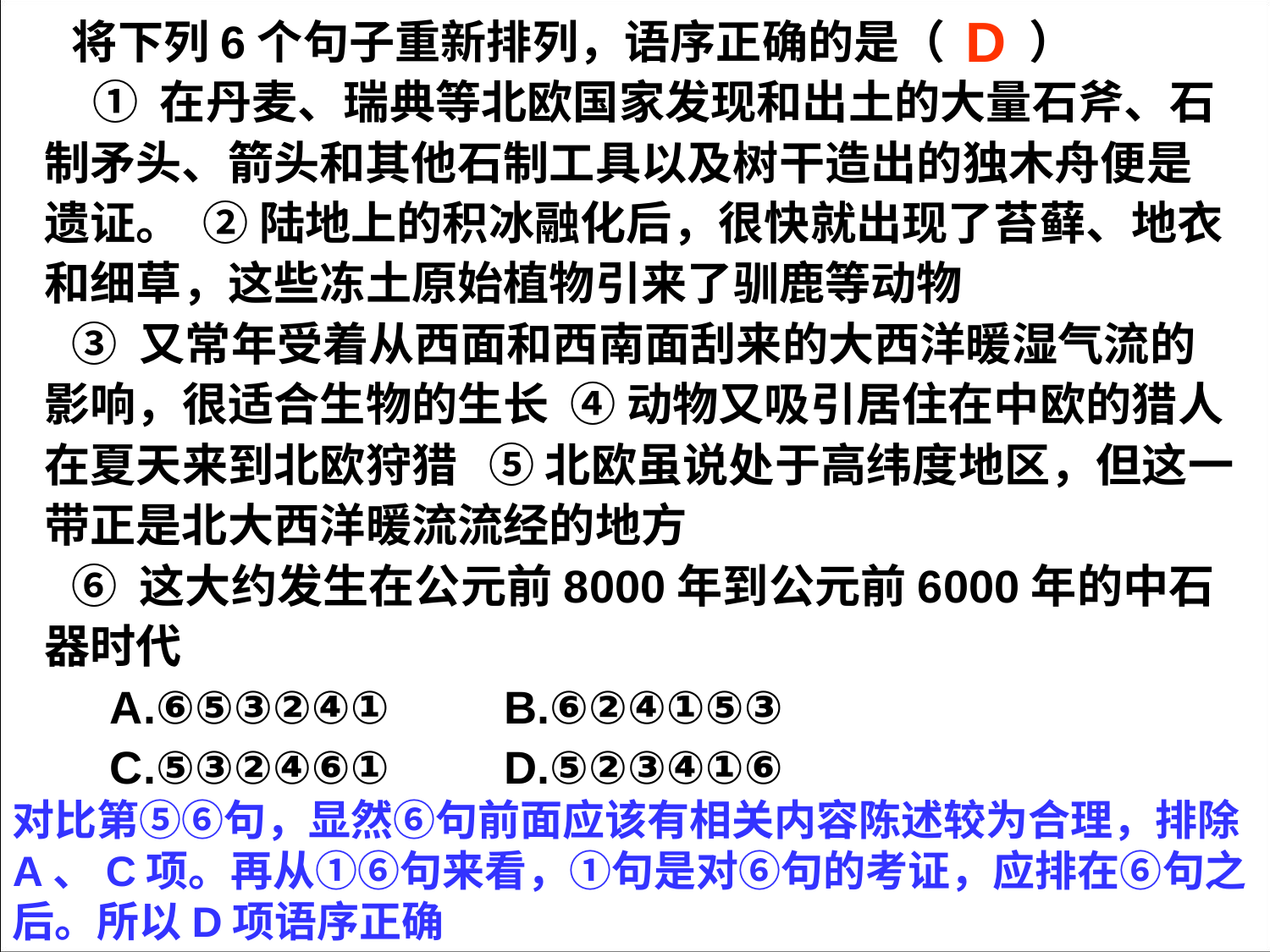

将下列6个句子重新排列，语序正确的是（        ）
  ① 在丹麦、瑞典等北欧国家发现和出土的大量石斧、石制矛头、箭头和其他石制工具以及树干造出的独木舟便是遗证。  ② 陆地上的积冰融化后，很快就出现了苔藓、地衣和细草，这些冻土原始植物引来了驯鹿等动物
③ 又常年受着从西面和西南面刮来的大西洋暖湿气流的影响，很适合生物的生长  ④ 动物又吸引居住在中欧的猎人在夏天来到北欧狩猎   ⑤ 北欧虽说处于高纬度地区，但这一带正是北大西洋暖流流经的地方
⑥ 这大约发生在公元前8000年到公元前6000年的中石器时代
   A.⑥⑤③②④①         B.⑥②④①⑤③
   C.⑤③②④⑥①         D.⑤②③④①⑥
D
对比第⑤⑥句，显然⑥句前面应该有相关内容陈述较为合理，排除A、C项。再从①⑥句来看，①句是对⑥句的考证，应排在⑥句之后。所以D项语序正确